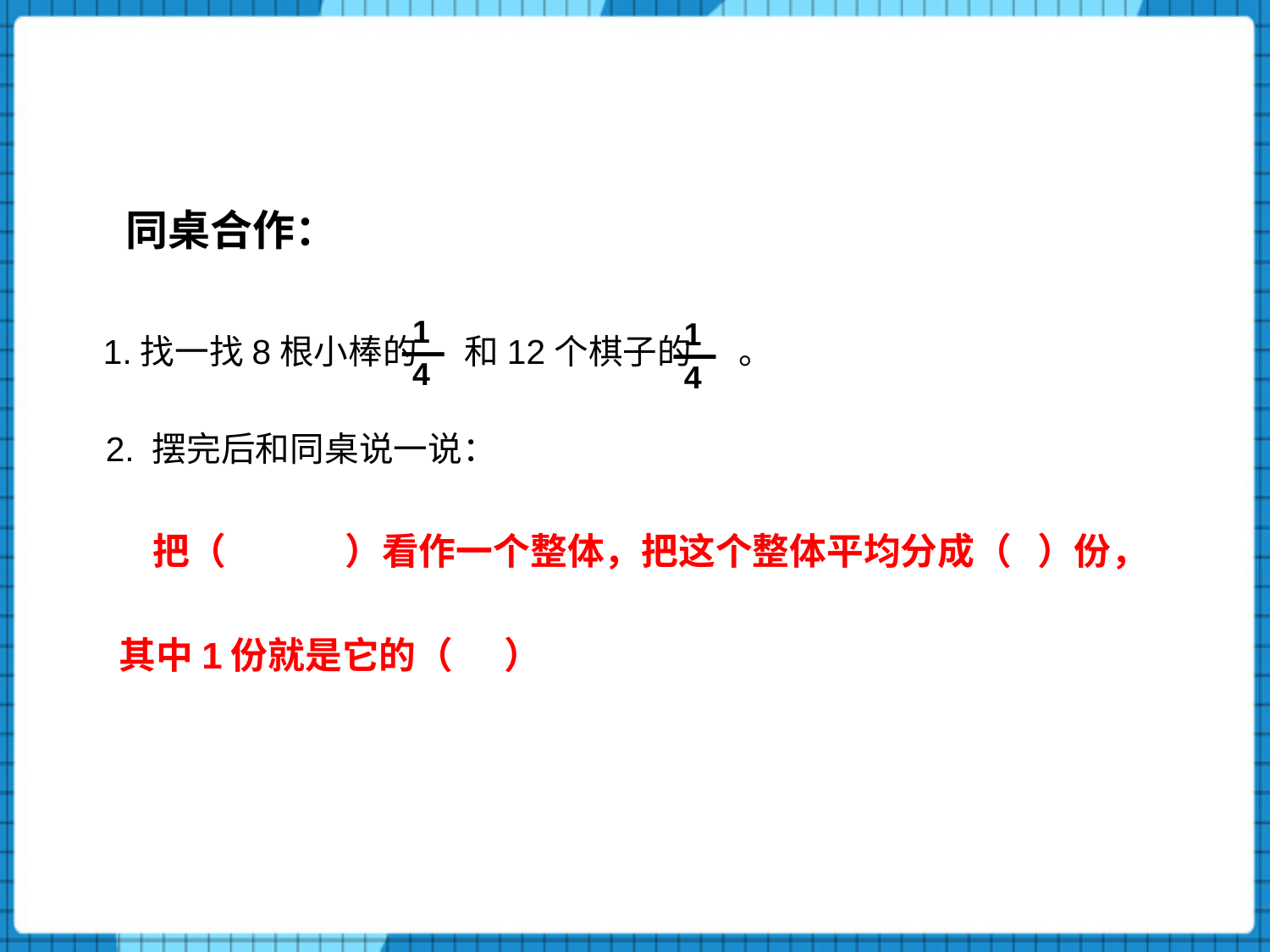

同桌合作：

   1.找一找8根小棒的      和12个棋子的      。

    2. 摆完后和同桌说一说：

         把（              ）看作一个整体，把这个整体平均分成（   ）份，

     其中1份就是它的（      ）
1
—
4
1
—
4